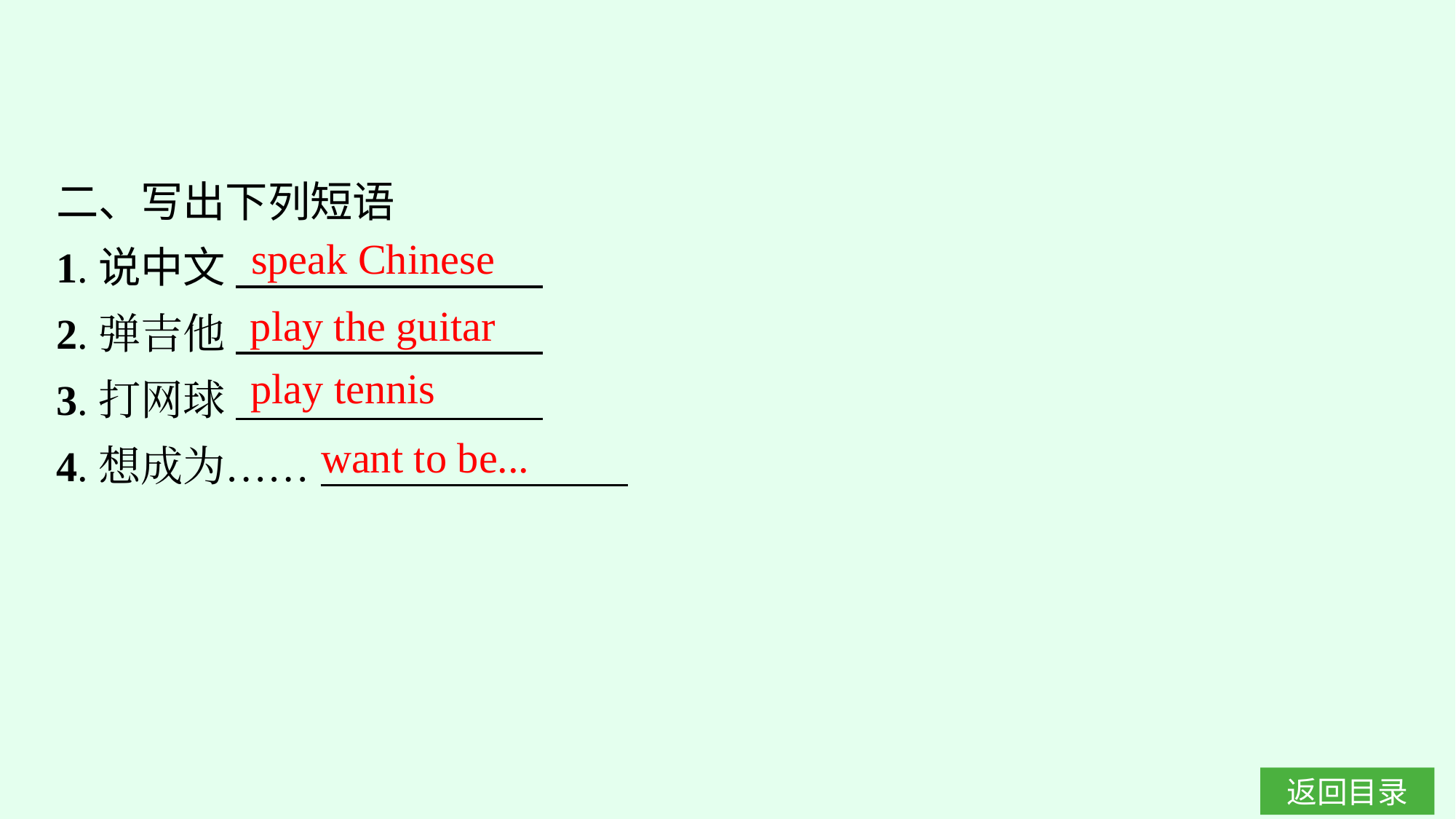

二、写出下列短语
1.说中文
2.弹吉他
3.打网球
4.想成为……
speak Chinese
play the guitar
play tennis
want to be...